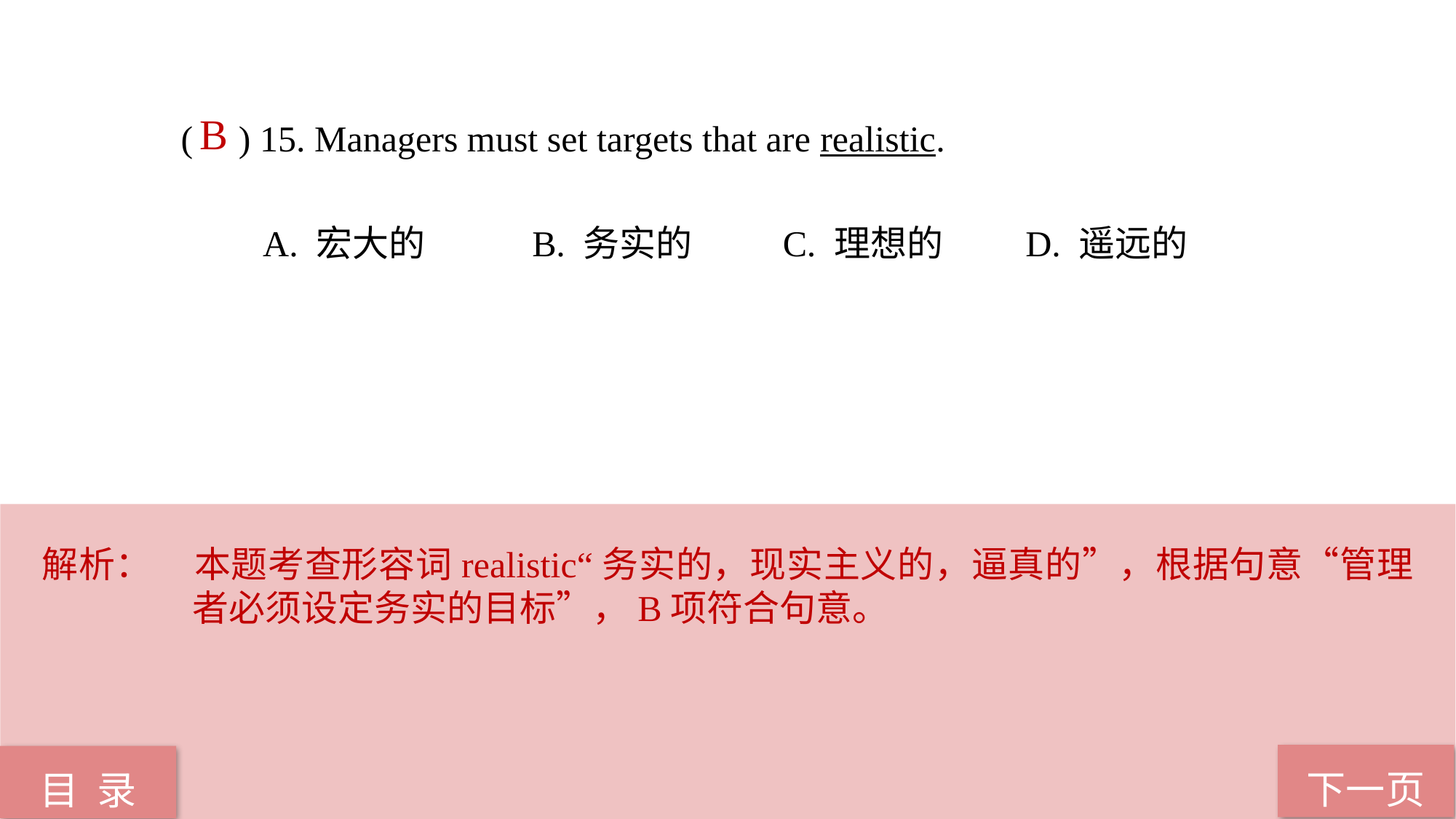

B
(     ) 15. Managers must set targets that are realistic.

         A. 宏大的            B. 务实的          C. 理想的         D. 遥远的
解析：	本题考查形容词realistic“务实的，现实主义的，逼真的”，根据句意“管理者必须设定务实的目标”，B项符合句意。